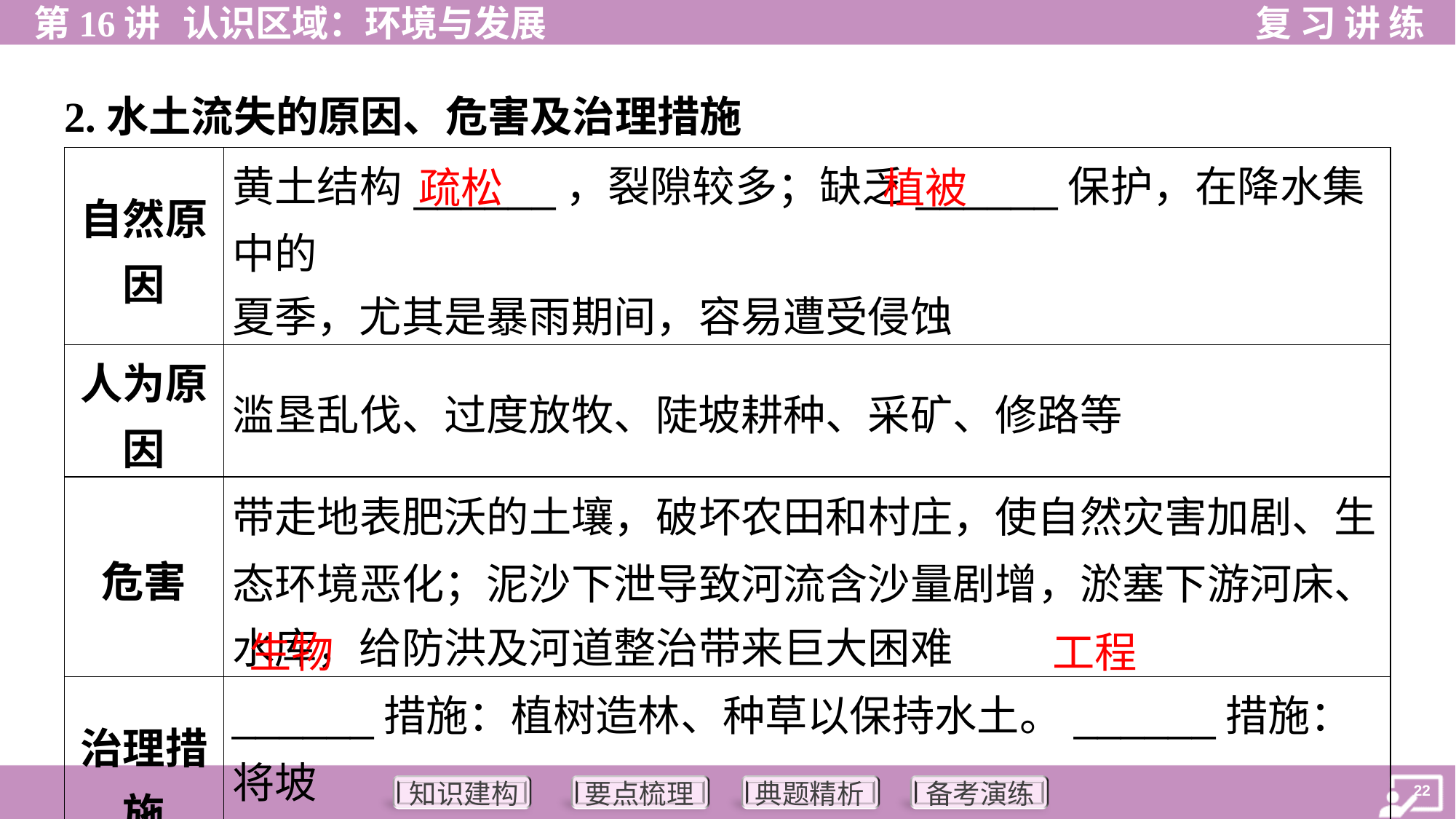

2.水土流失的原因、危害及治理措施
| 自然原 因 | 黄土结构\_\_\_\_\_\_，裂隙较多；缺乏\_\_\_\_\_\_保护，在降水集中的 夏季，尤其是暴雨期间，容易遭受侵蚀 |
| --- | --- |
| 人为原 因 | 滥垦乱伐、过度放牧、陡坡耕种、采矿、修路等 |
| 危害 | 带走地表肥沃的土壤，破坏农田和村庄，使自然灾害加剧、生 态环境恶化；泥沙下泄导致河流含沙量剧增，淤塞下游河床、 水库，给防洪及河道整治带来巨大困难 |
| 治理措 施 | \_\_\_\_\_\_措施：植树造林、种草以保持水土。\_\_\_\_\_\_措施：将坡 耕地改造成水平梯田，在沟里建坝拦蓄泥沙，打坝淤地，等等 |
疏松
植被
生物
工程